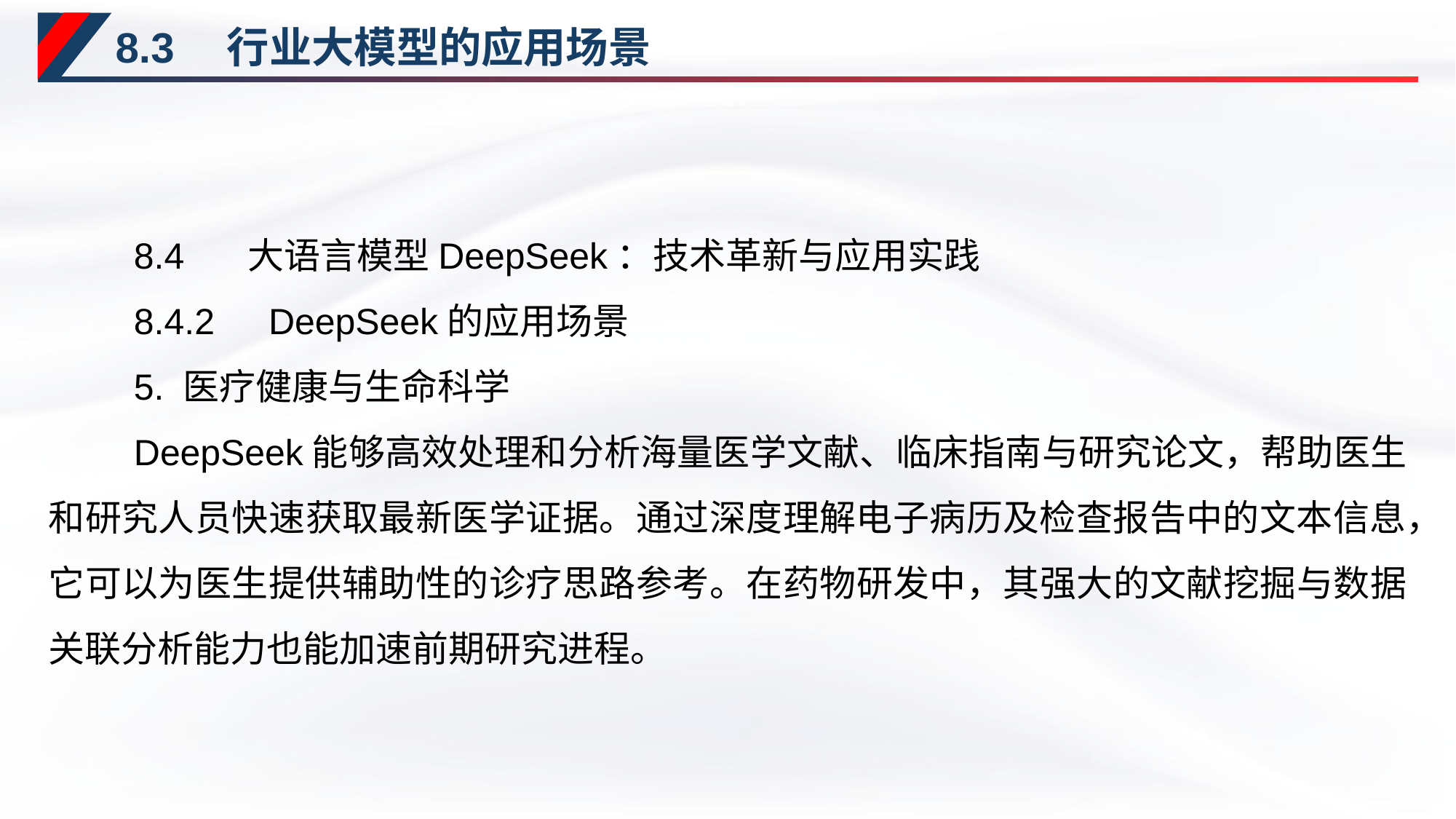

# 8.3　行业大模型的应用场景
8.4　 大语言模型DeepSeek：技术革新与应用实践
8.4.2　DeepSeek的应用场景
5. 医疗健康与生命科学
DeepSeek能够高效处理和分析海量医学文献、临床指南与研究论文，帮助医生和研究人员快速获取最新医学证据。通过深度理解电子病历及检查报告中的文本信息，它可以为医生提供辅助性的诊疗思路参考。在药物研发中，其强大的文献挖掘与数据关联分析能力也能加速前期研究进程。